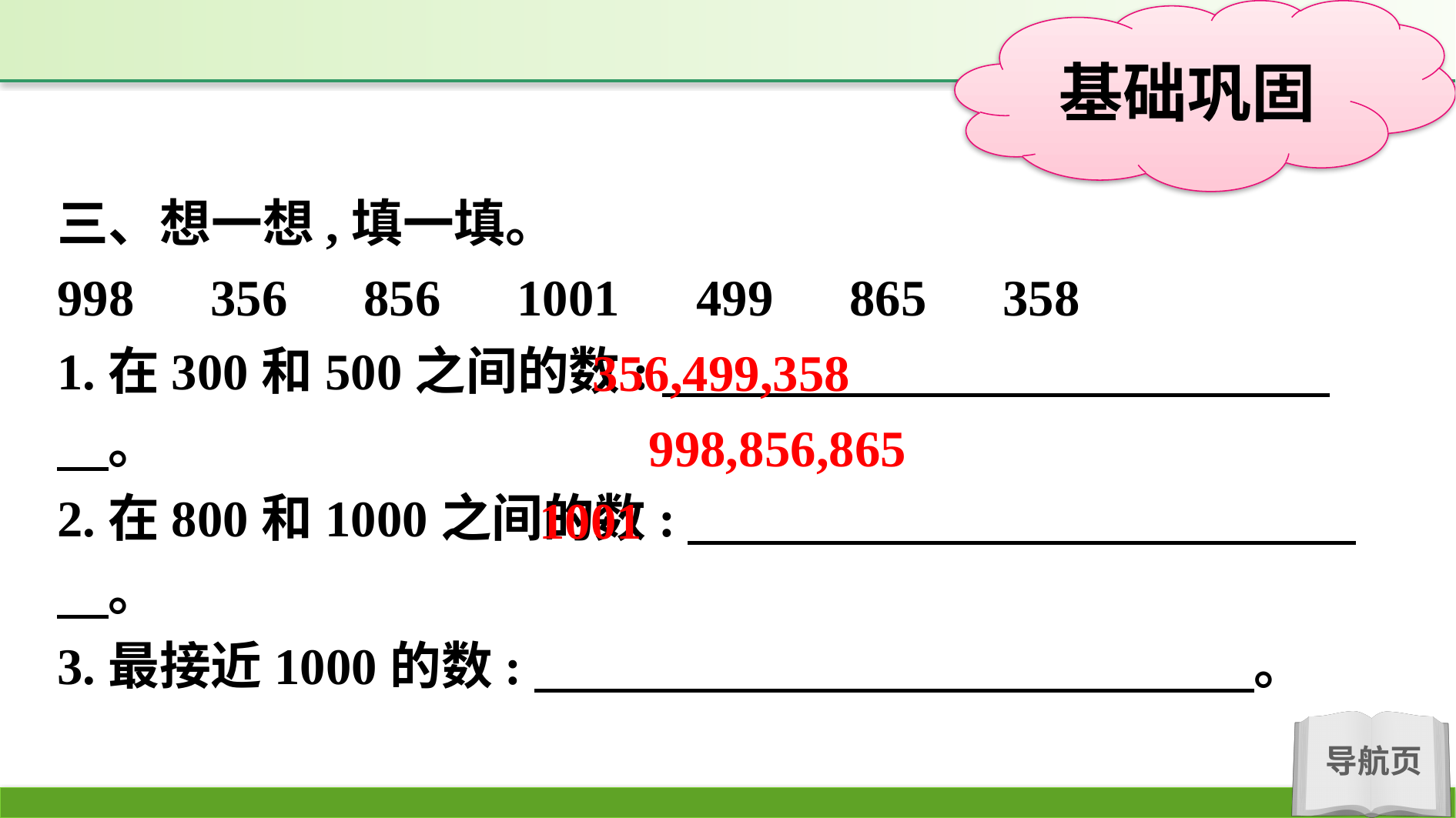

三、想一想,填一填。
998　356　856　1001　499　865　358
1.在300和500之间的数:　　　　　　　　　　　　　　。
2.在800和1000之间的数:　　　　　　　　　　　　　　。
3.最接近1000的数:　　　　　　　　　　　　　　。
356,499,358
998,856,865
1001